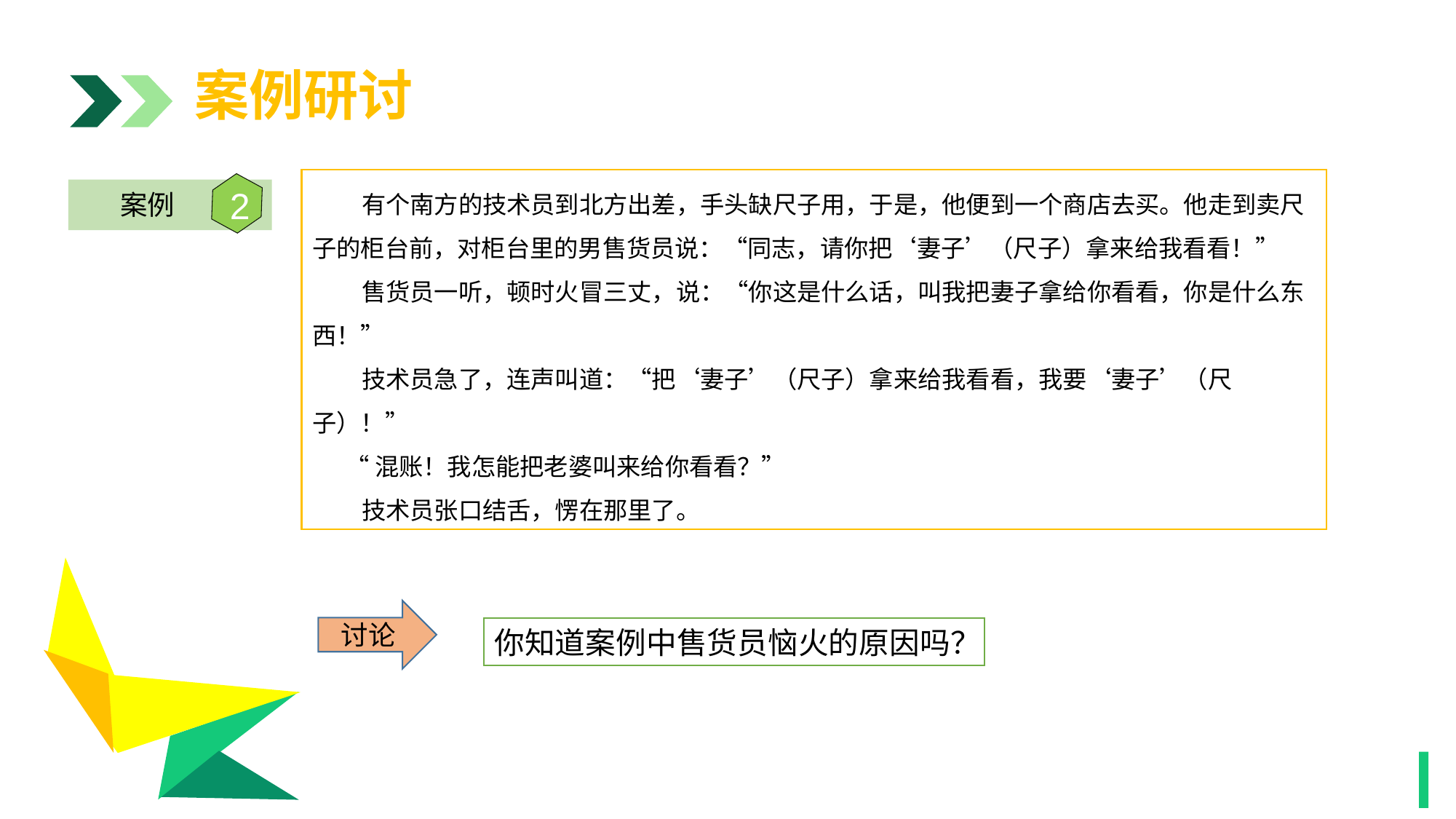

案例研讨

        有个南方的技术员到北方出差，手头缺尺子用，于是，他便到一个商店去买。他走到卖尺子的柜台前，对柜台里的男售货员说：“同志，请你把‘妻子’（尺子）拿来给我看看！”
        售货员一听，顿时火冒三丈，说：“你这是什么话，叫我把妻子拿给你看看，你是什么东西！”
        技术员急了，连声叫道：“把‘妻子’（尺子）拿来给我看看，我要‘妻子’（尺子）！”
      “混账！我怎能把老婆叫来给你看看？”
        技术员张口结舌，愣在那里了。
2

案例
1

讨论
你知道案例中售货员恼火的原因吗？
1
4